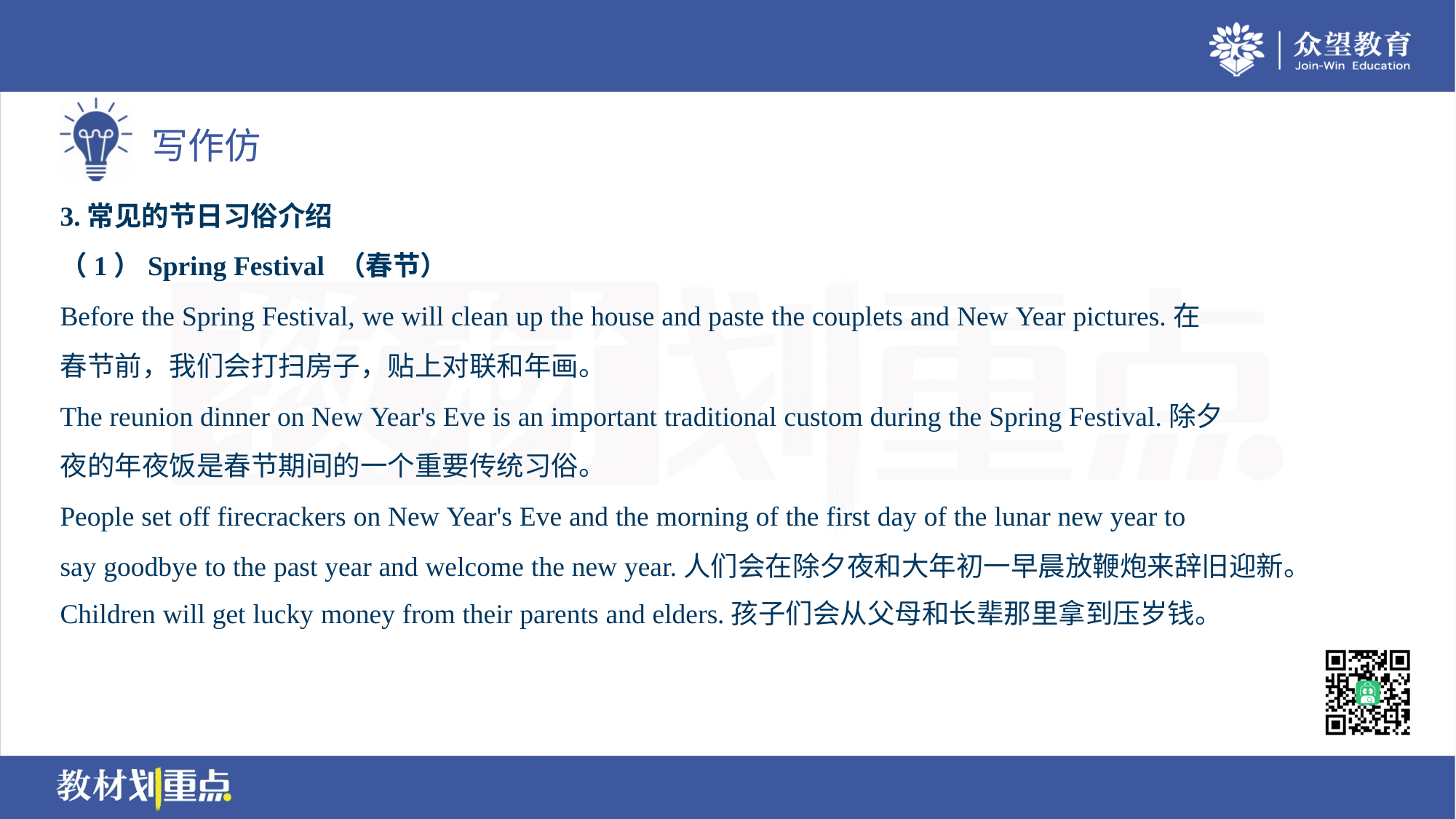

3.常见的节日习俗介绍
（1）Spring Festival （春节）
Before the Spring Festival, we will clean up the house and paste the couplets and New Year pictures.在
春节前，我们会打扫房子，贴上对联和年画。
The reunion dinner on New Year's Eve is an important traditional custom during the Spring Festival.除夕
夜的年夜饭是春节期间的一个重要传统习俗。
People set off firecrackers on New Year's Eve and the morning of the first day of the lunar new year to
say goodbye to the past year and welcome the new year.人们会在除夕夜和大年初一早晨放鞭炮来辞旧迎新。
Children will get lucky money from their parents and elders.孩子们会从父母和长辈那里拿到压岁钱。